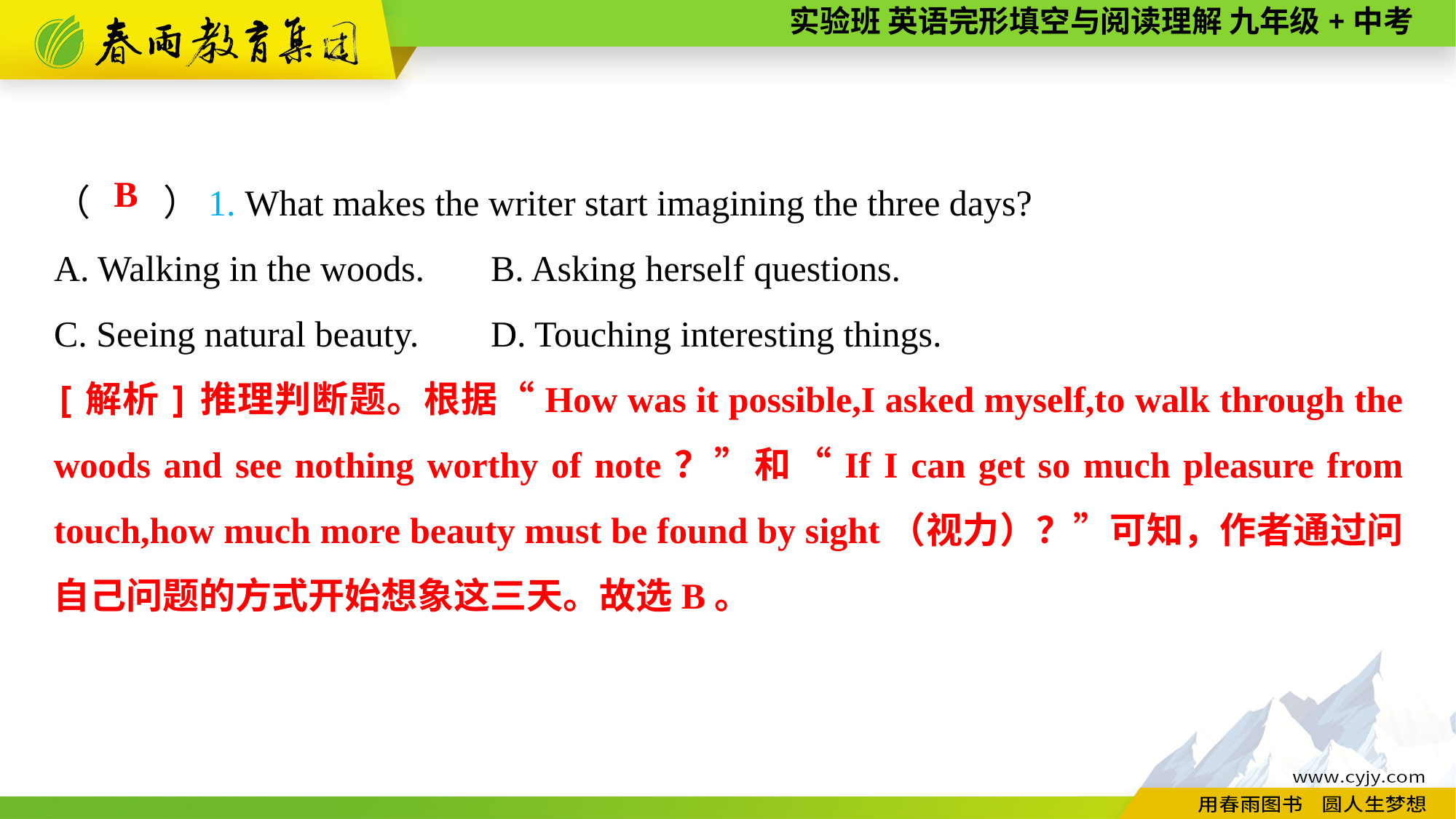

（　　）1. What makes the writer start imagining the three days?
A. Walking in the woods.	B. Asking herself questions.
C. Seeing natural beauty.	D. Touching interesting things.
B
[解析]推理判断题。根据“How was it possible,I asked myself,to walk through the woods and see nothing worthy of note？”和“If I can get so much pleasure from touch,how much more beauty must be found by sight（视力）？”可知，作者通过问自己问题的方式开始想象这三天。故选B。